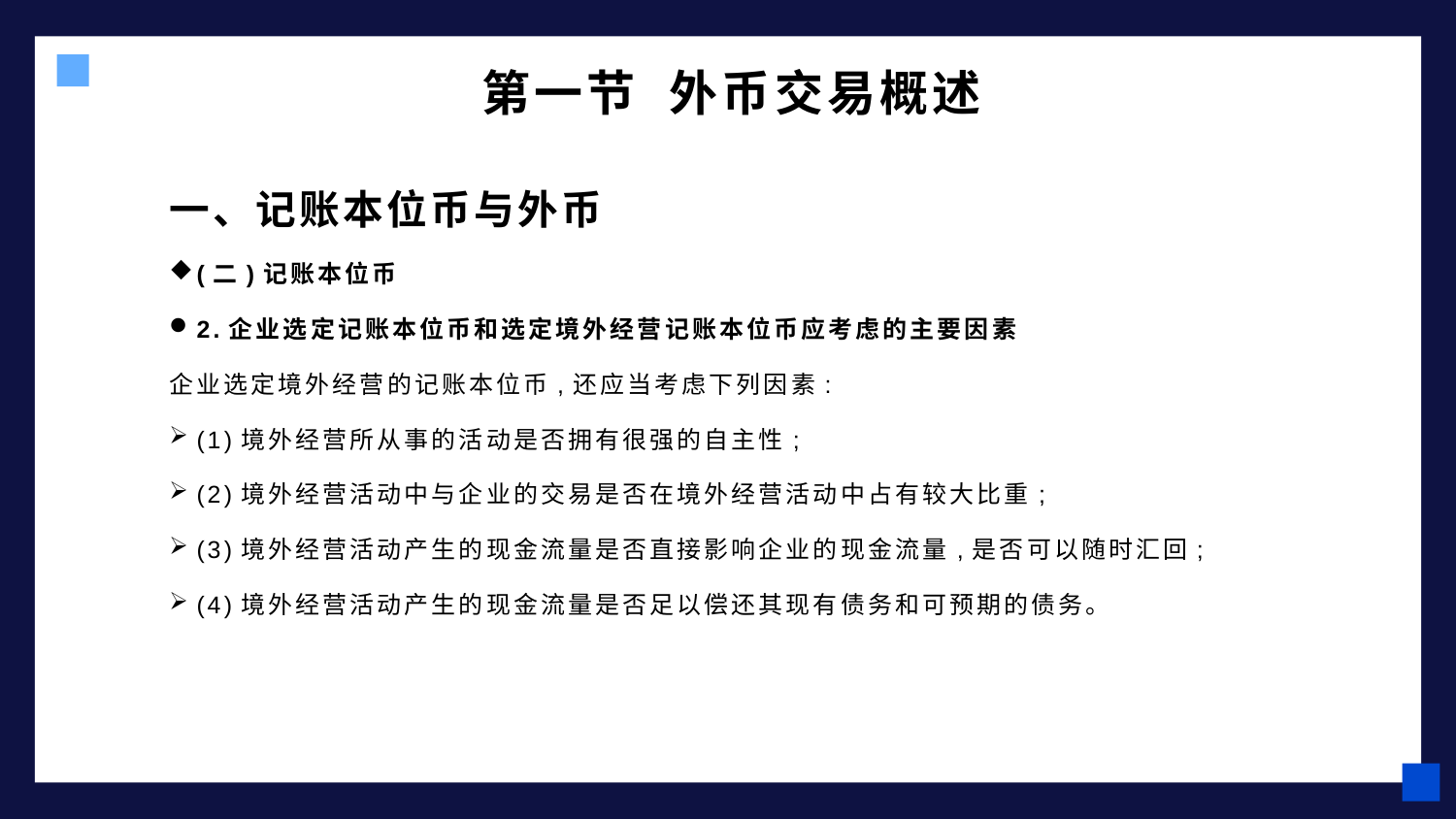

# 第一节  外币交易概述
一、记账本位币与外币
(二)记账本位币
2.企业选定记账本位币和选定境外经营记账本位币应考虑的主要因素
企业选定境外经营的记账本位币,还应当考虑下列因素:
(1)境外经营所从事的活动是否拥有很强的自主性;
(2)境外经营活动中与企业的交易是否在境外经营活动中占有较大比重;
(3)境外经营活动产生的现金流量是否直接影响企业的现金流量,是否可以随时汇回;
(4)境外经营活动产生的现金流量是否足以偿还其现有债务和可预期的债务。